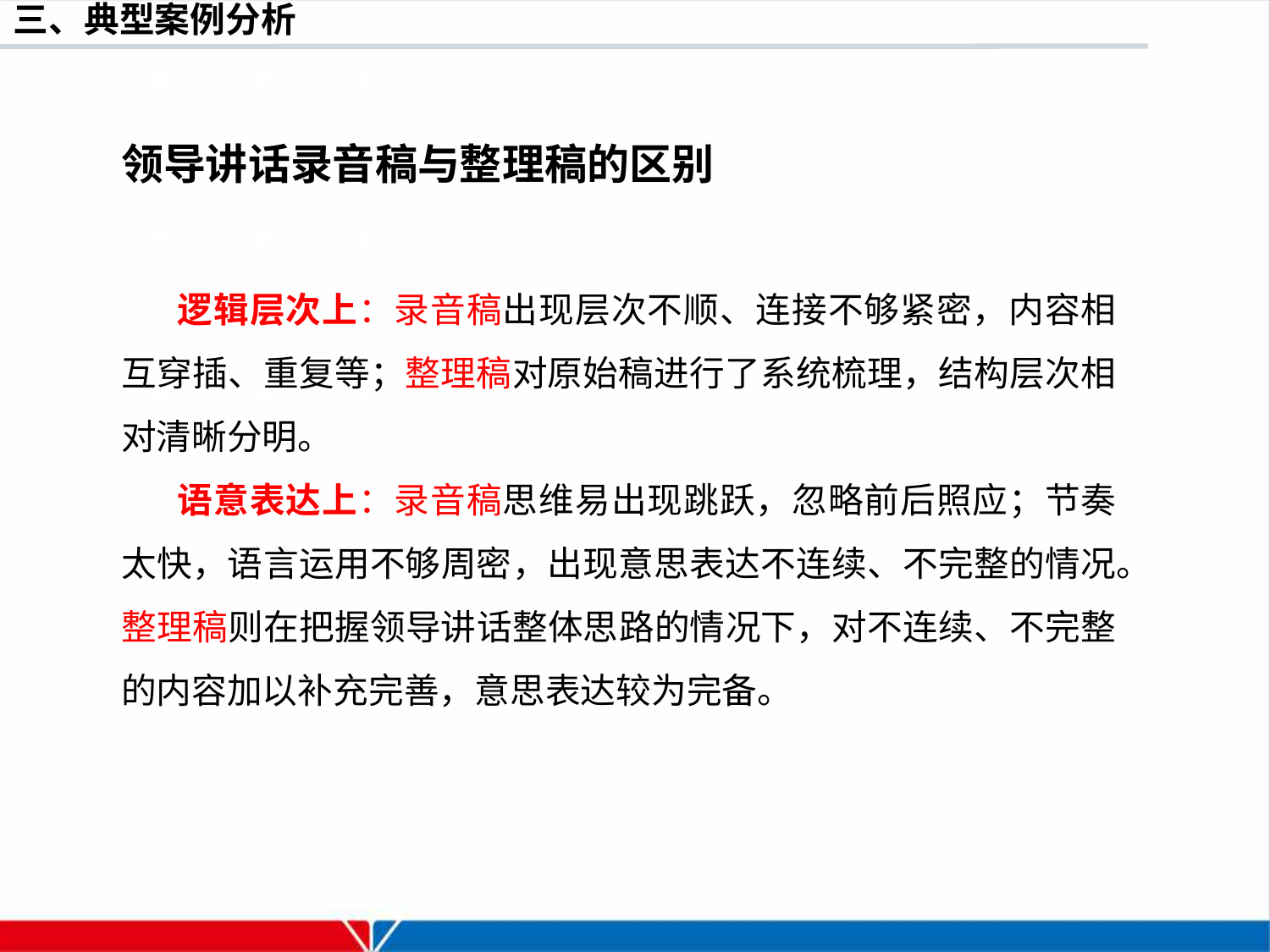

领导讲话录音稿与整理稿的区别
逻辑层次上：录音稿出现层次不顺、连接不够紧密，内容相互穿插、重复等；整理稿对原始稿进行了系统梳理，结构层次相对清晰分明。
语意表达上：录音稿思维易出现跳跃，忽略前后照应；节奏太快，语言运用不够周密，出现意思表达不连续、不完整的情况。整理稿则在把握领导讲话整体思路的情况下，对不连续、不完整的内容加以补充完善，意思表达较为完备。